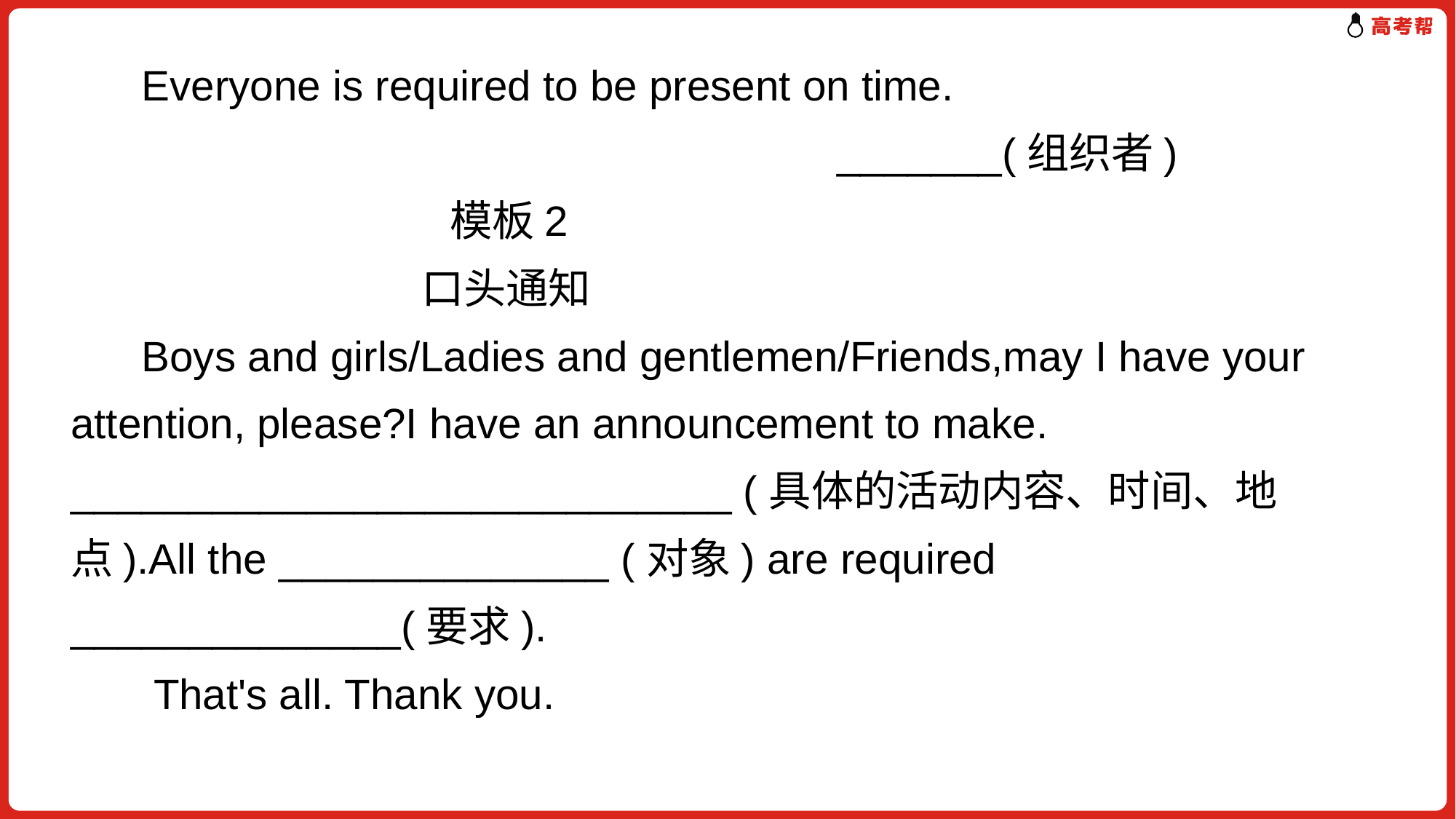

Everyone is required to be present on time.
　　　　                                                              _______(组织者)
                                       模板2
                                    口头通知
      Boys and girls/Ladies and gentlemen/Friends,may I have your attention, please?I have an announcement to make. ____________________________ (具体的活动内容、时间、地点).All the ______________ (对象) are required ______________(要求).
       That's all. Thank you.